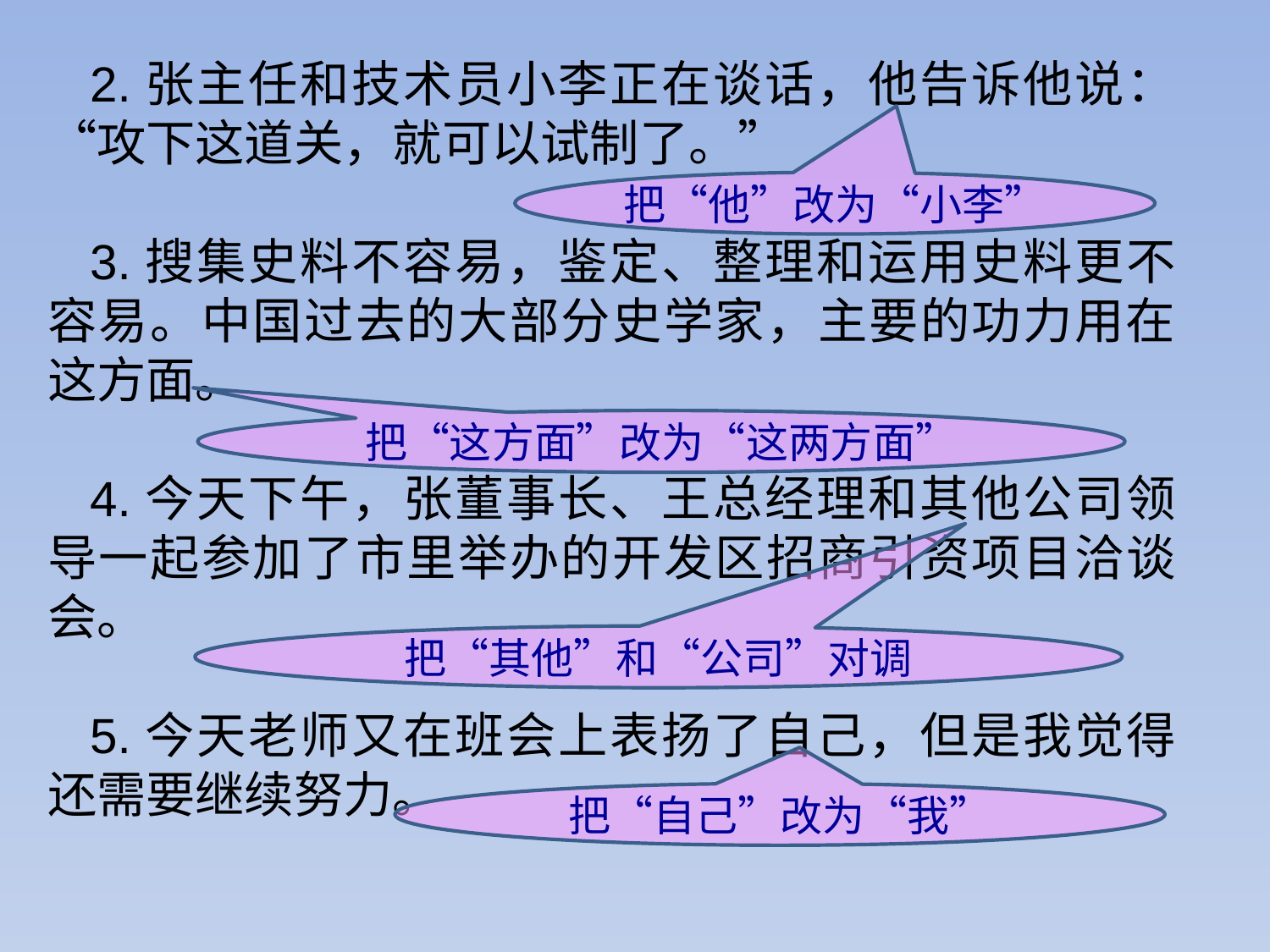

2.张主任和技术员小李正在谈话，他告诉他说：“攻下这道关，就可以试制了。”

3.搜集史料不容易，鉴定、整理和运用史料更不容易。中国过去的大部分史学家，主要的功力用在这方面。

4.今天下午，张董事长、王总经理和其他公司领导一起参加了市里举办的开发区招商引资项目洽谈会。

5.今天老师又在班会上表扬了自己，但是我觉得还需要继续努力。
把“他”改为“小李”
把“这方面”改为“这两方面”
把“其他”和“公司”对调
把“自己”改为“我”